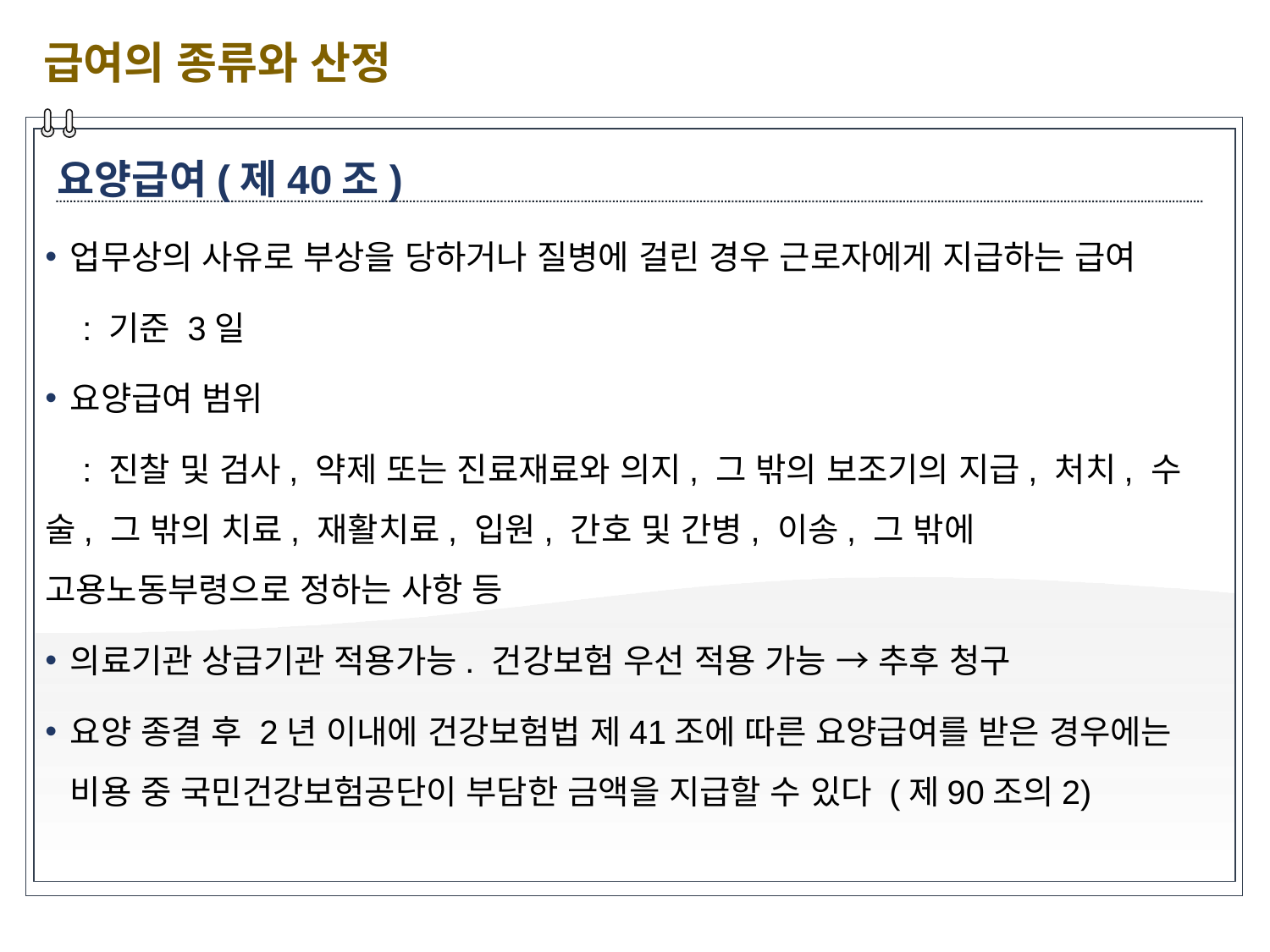

급여의 종류와 산정

요양급여(제40조)

업무상의 사유로 부상을 당하거나 질병에 걸린 경우 근로자에게 지급하는 급여
    : 기준 3일
요양급여 범위
    : 진찰 및 검사, 약제 또는 진료재료와 의지, 그 밖의 보조기의 지급, 처치, 수술, 그 밖의 치료, 재활치료, 입원, 간호 및 간병, 이송, 그 밖에 고용노동부령으로 정하는 사항 등
의료기관 상급기관 적용가능. 건강보험 우선 적용 가능 → 추후 청구
요양 종결 후 2년 이내에 건강보험법 제41조에 따른 요양급여를 받은 경우에는 비용 중 국민건강보험공단이 부담한 금액을 지급할 수 있다 (제90조의2)